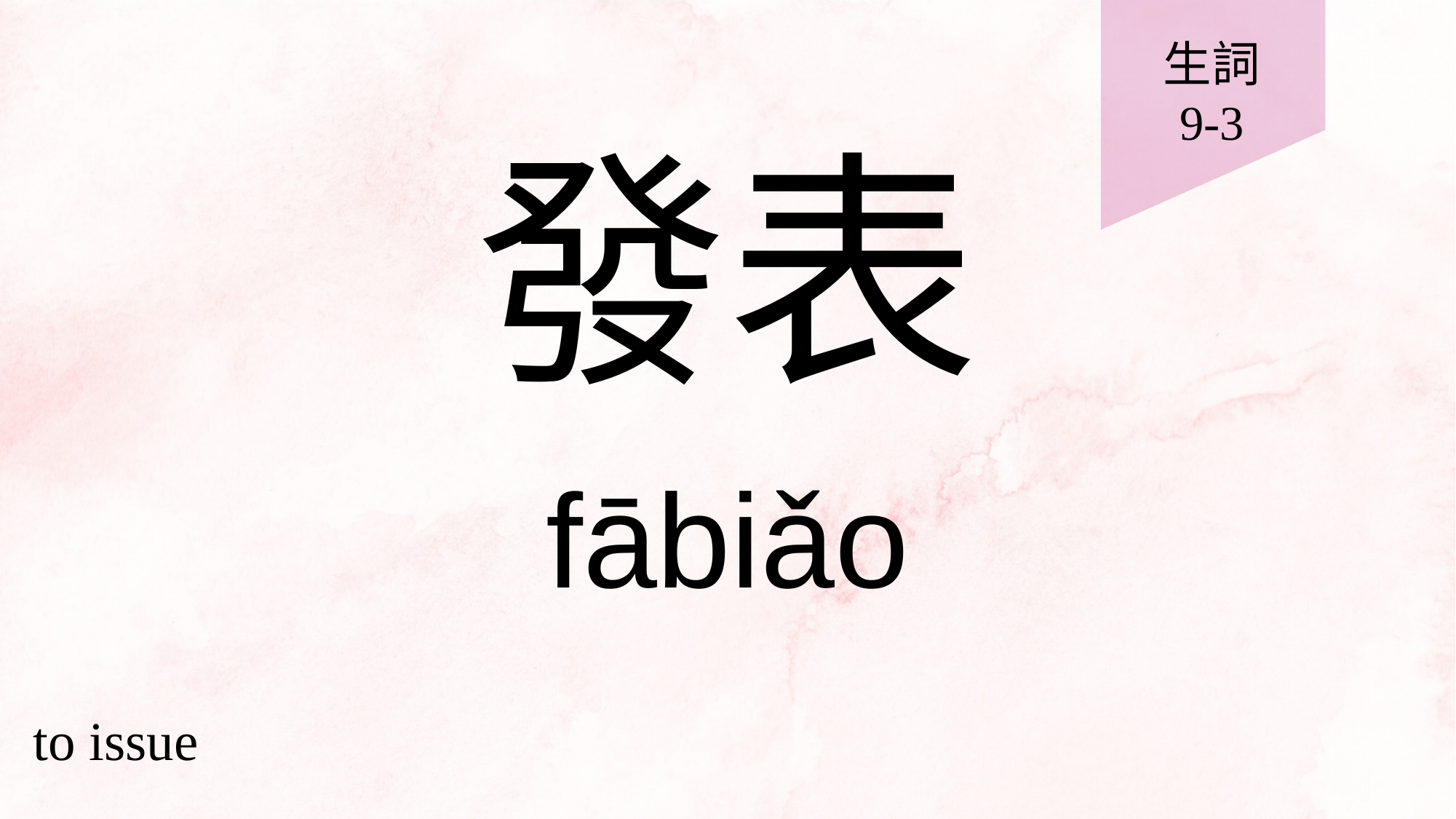

生詞
9-3
# 發表
fābiǎo
to issue